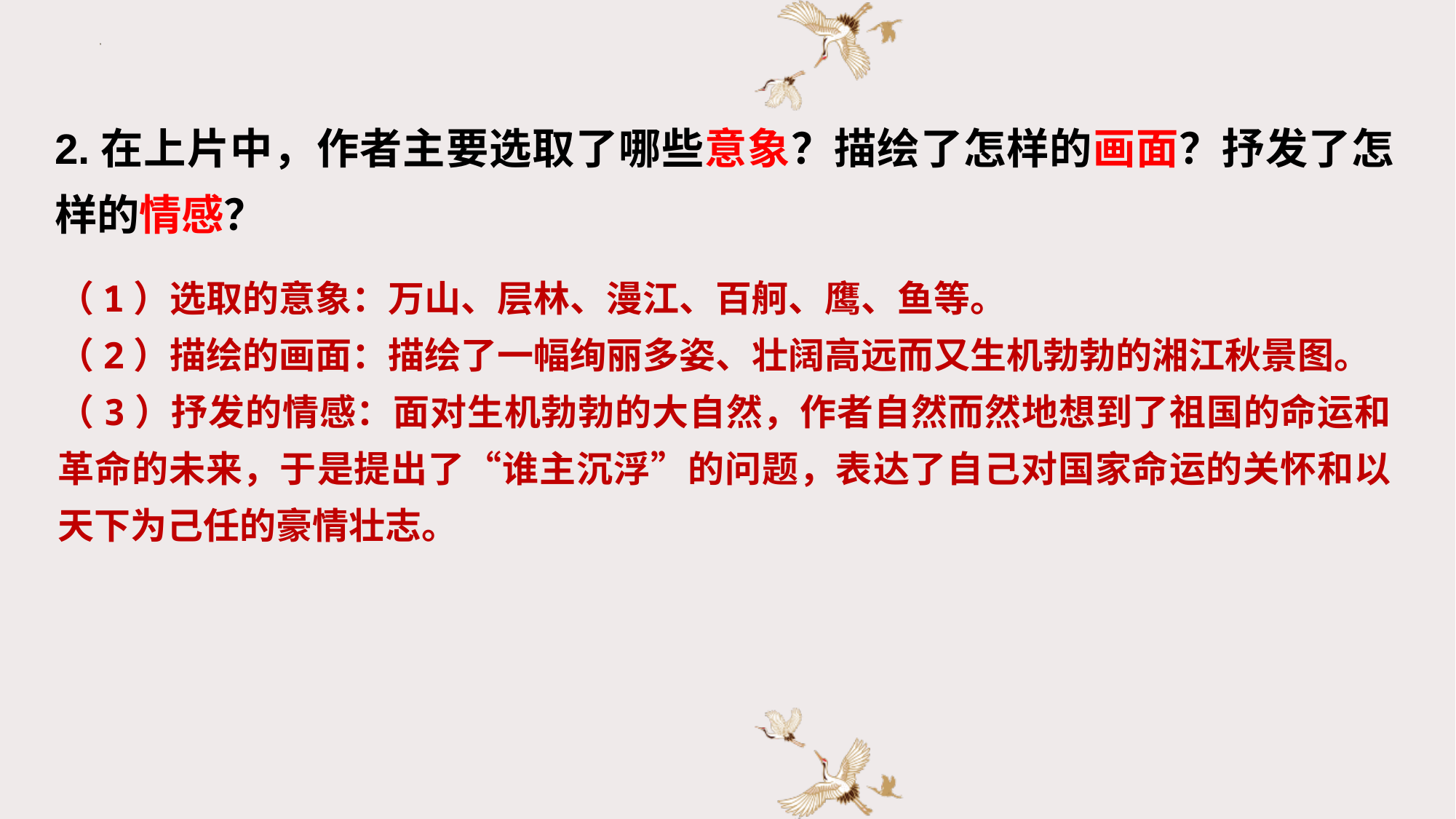

2.在上片中，作者主要选取了哪些意象？描绘了怎样的画面？抒发了怎样的情感？
（1）选取的意象：万山、层林、漫江、百舸、鹰、鱼等。
（2）描绘的画面：描绘了一幅绚丽多姿、壮阔高远而又生机勃勃的湘江秋景图。
（3）抒发的情感：面对生机勃勃的大自然，作者自然而然地想到了祖国的命运和革命的未来，于是提出了“谁主沉浮”的问题，表达了自己对国家命运的关怀和以天下为己任的豪情壮志。